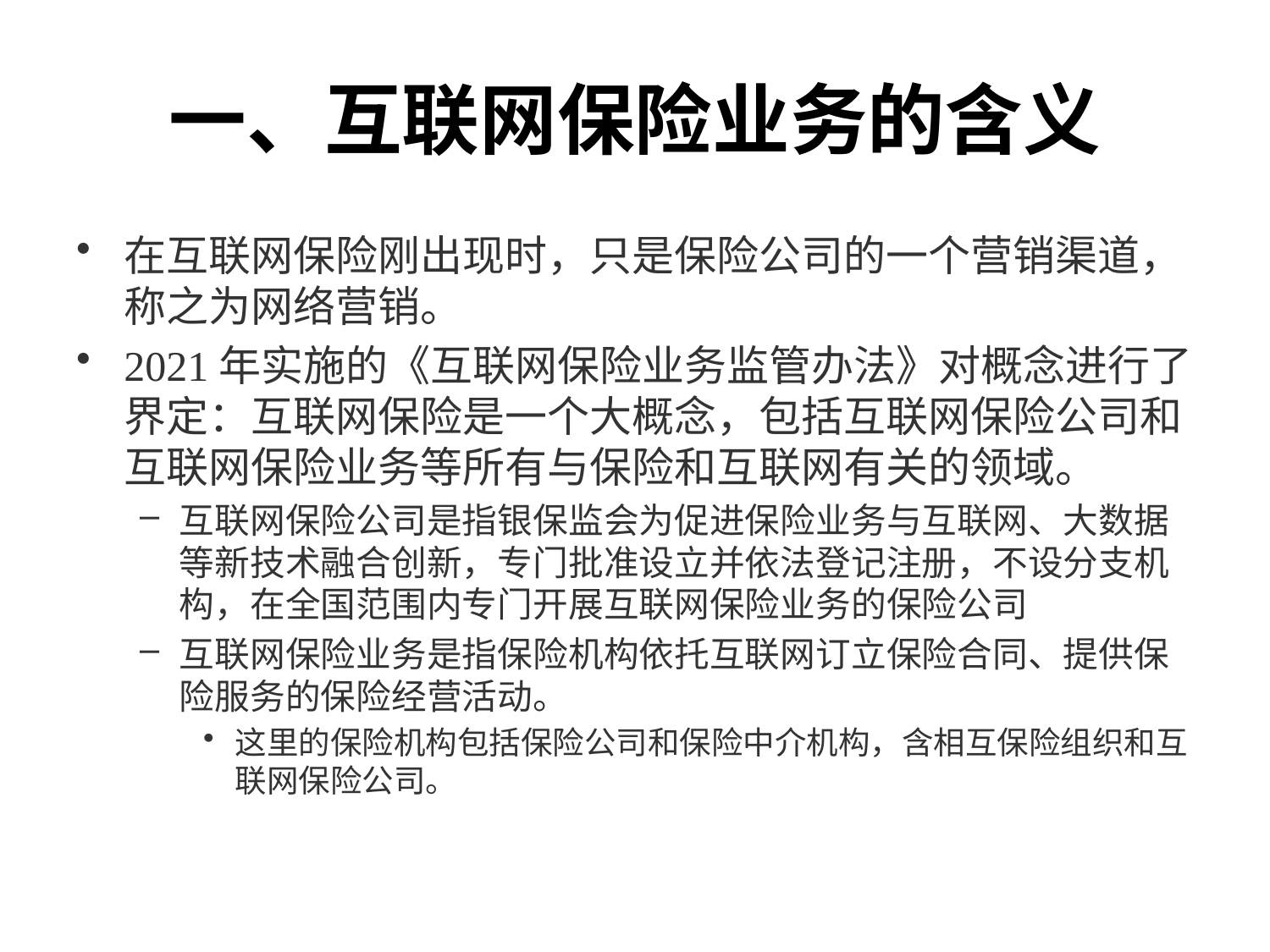

# 一、互联网保险业务的含义
在互联网保险刚出现时，只是保险公司的一个营销渠道，称之为网络营销。
2021年实施的《互联网保险业务监管办法》对概念进行了界定：互联网保险是一个大概念，包括互联网保险公司和互联网保险业务等所有与保险和互联网有关的领域。
互联网保险公司是指银保监会为促进保险业务与互联网、大数据等新技术融合创新，专门批准设立并依法登记注册，不设分支机构，在全国范围内专门开展互联网保险业务的保险公司
互联网保险业务是指保险机构依托互联网订立保险合同、提供保险服务的保险经营活动。
这里的保险机构包括保险公司和保险中介机构，含相互保险组织和互联网保险公司。